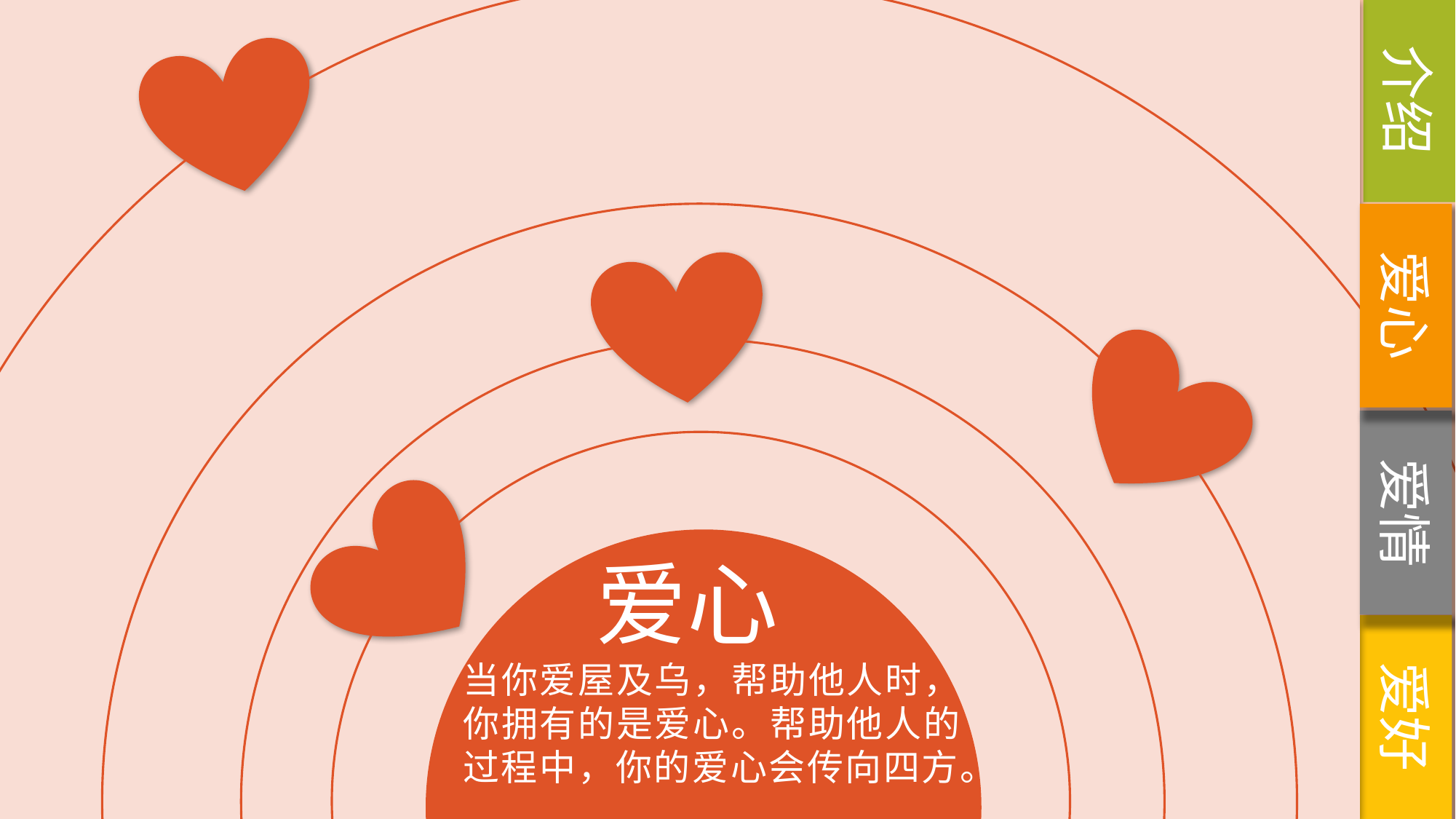

爱心
当你爱屋及乌，帮助他人时，你拥有的是爱心。帮助他人的过程中，你的爱心会传向四方。

介绍
爱心
爱情
爱好